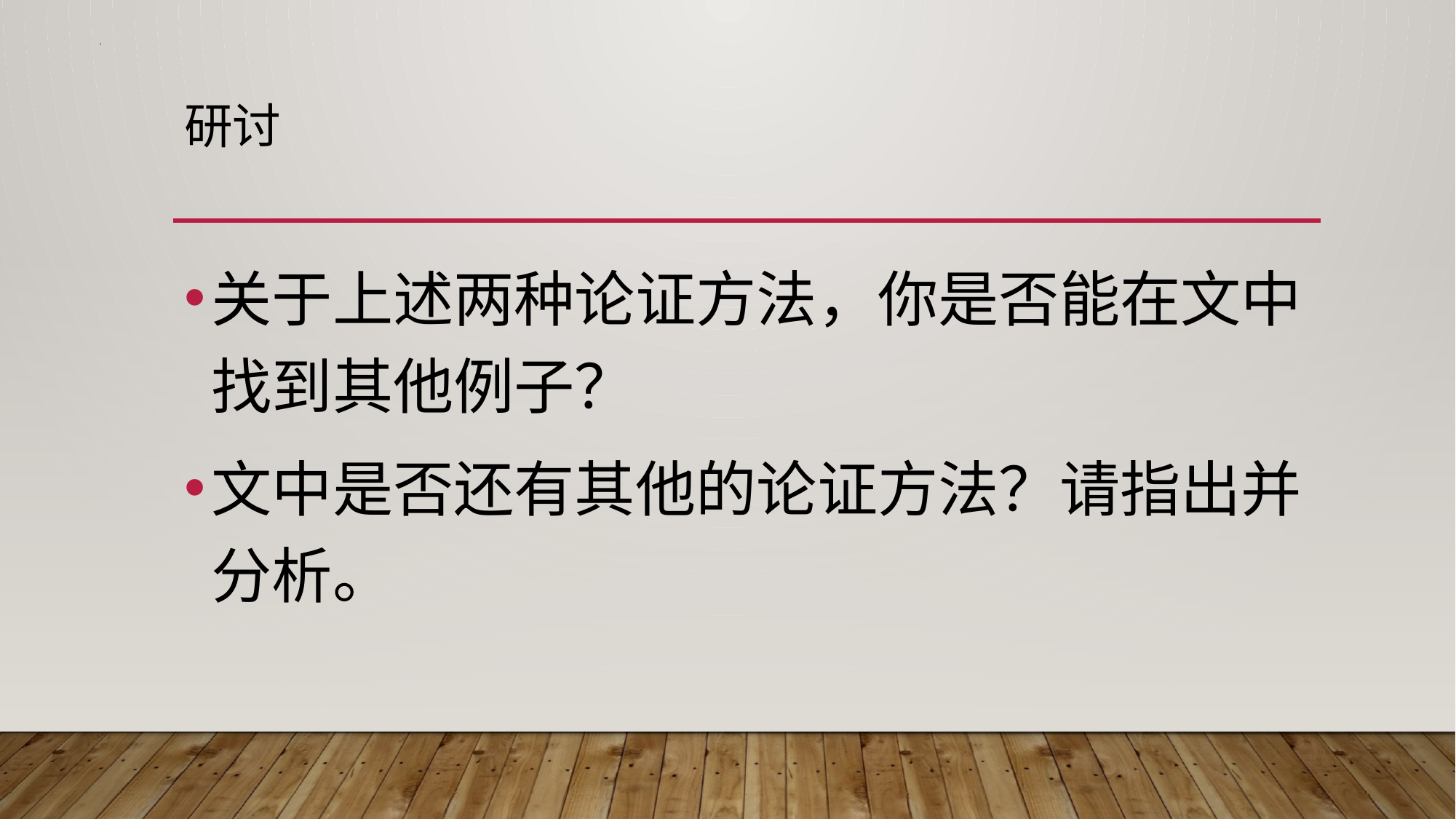

# 研讨
关于上述两种论证方法，你是否能在文中找到其他例子？
文中是否还有其他的论证方法？请指出并分析。